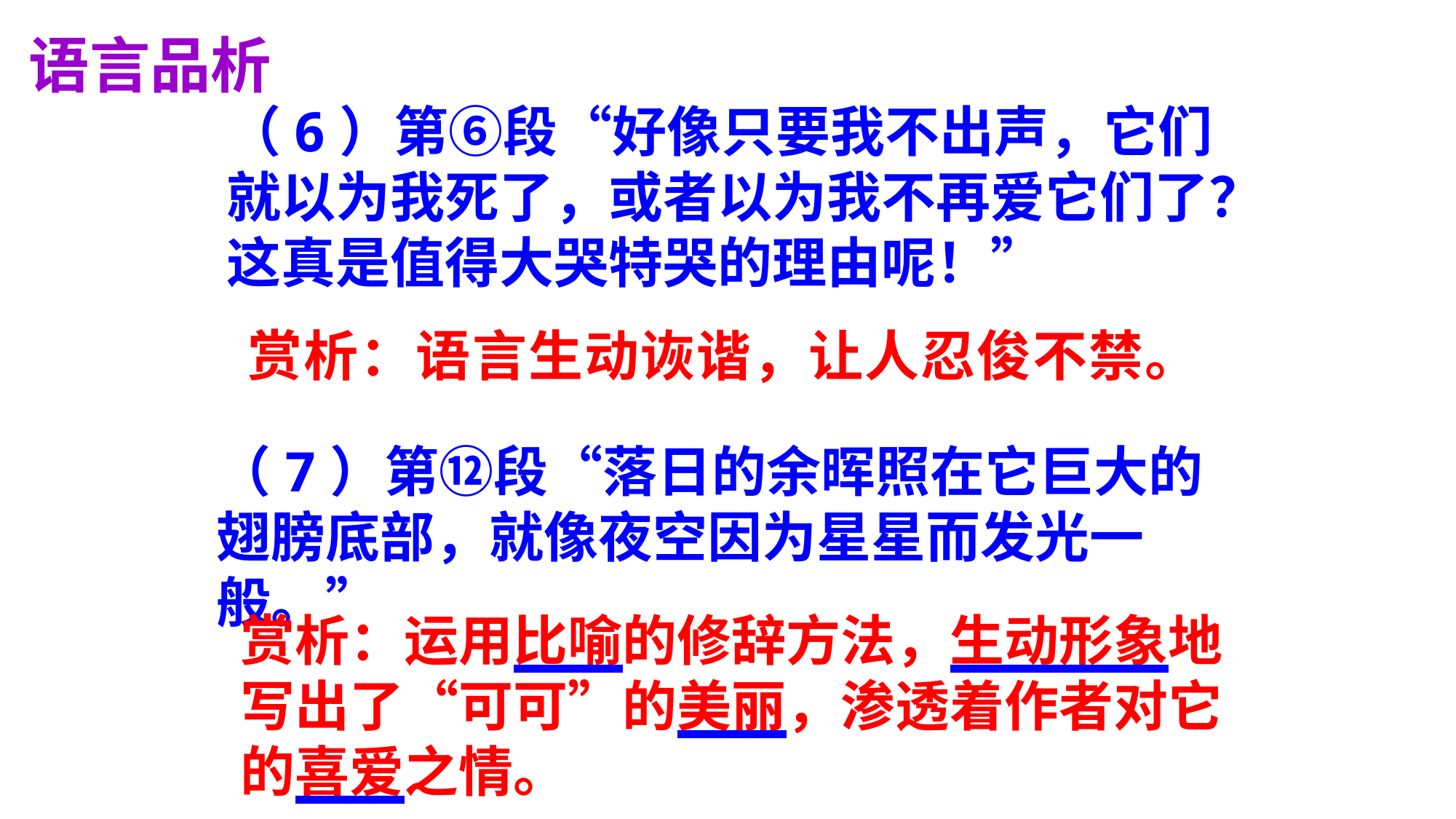

语言品析
（6）第⑥段“好像只要我不出声，它们就以为我死了，或者以为我不再爱它们了？这真是值得大哭特哭的理由呢！”
赏析：语言生动诙谐，让人忍俊不禁。
（7）第⑫段“落日的余晖照在它巨大的翅膀底部，就像夜空因为星星而发光一般。”
赏析：运用比喻的修辞方法，生动形象地写出了“可可”的美丽，渗透着作者对它的喜爱之情。